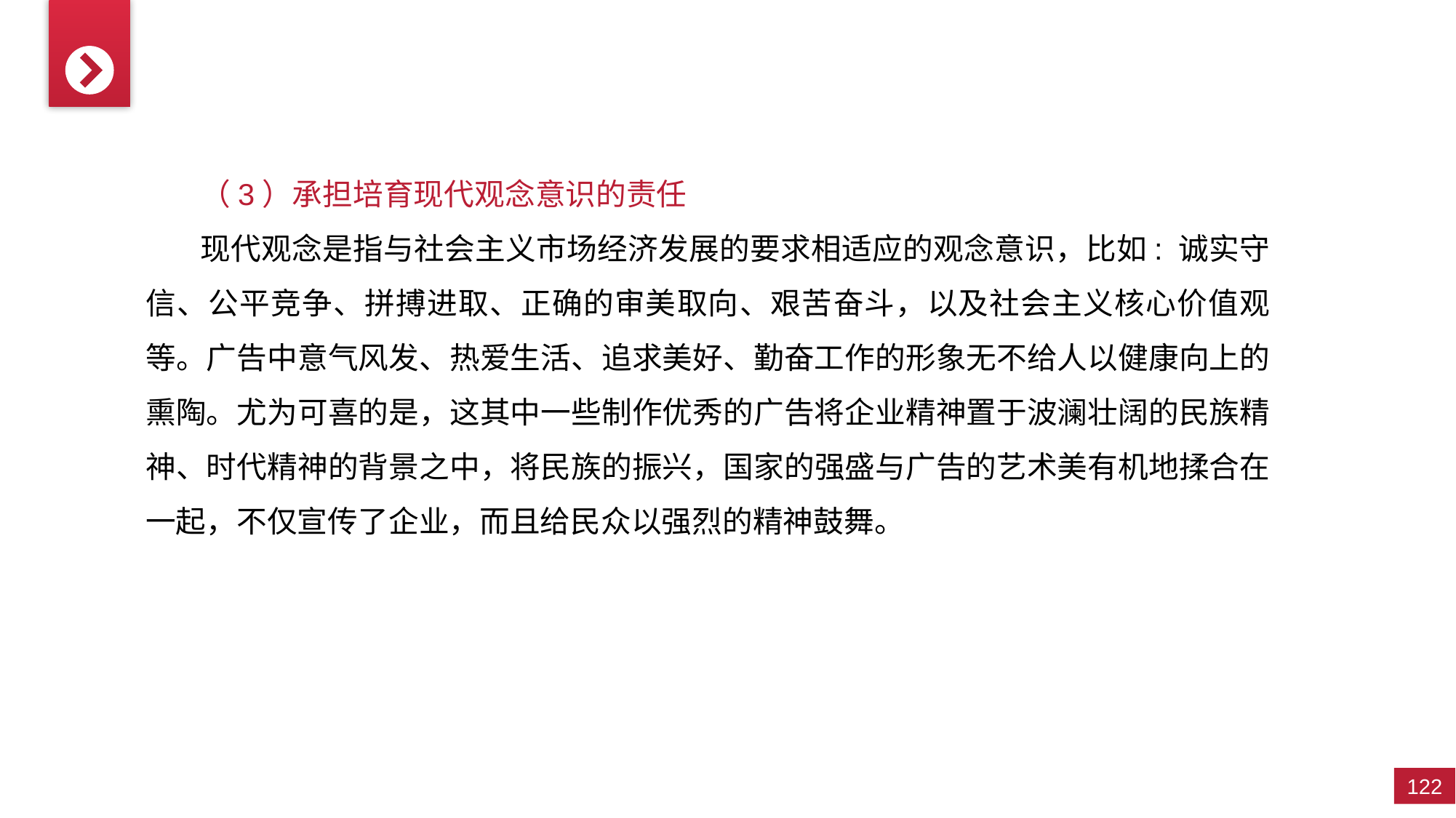

（3）承担培育现代观念意识的责任
现代观念是指与社会主义市场经济发展的要求相适应的观念意识，比如: 诚实守信、公平竞争、拼搏进取、正确的审美取向、艰苦奋斗，以及社会主义核心价值观等。广告中意气风发、热爱生活、追求美好、勤奋工作的形象无不给人以健康向上的熏陶。尤为可喜的是，这其中一些制作优秀的广告将企业精神置于波澜壮阔的民族精神、时代精神的背景之中，将民族的振兴，国家的强盛与广告的艺术美有机地揉合在一起，不仅宣传了企业，而且给民众以强烈的精神鼓舞。